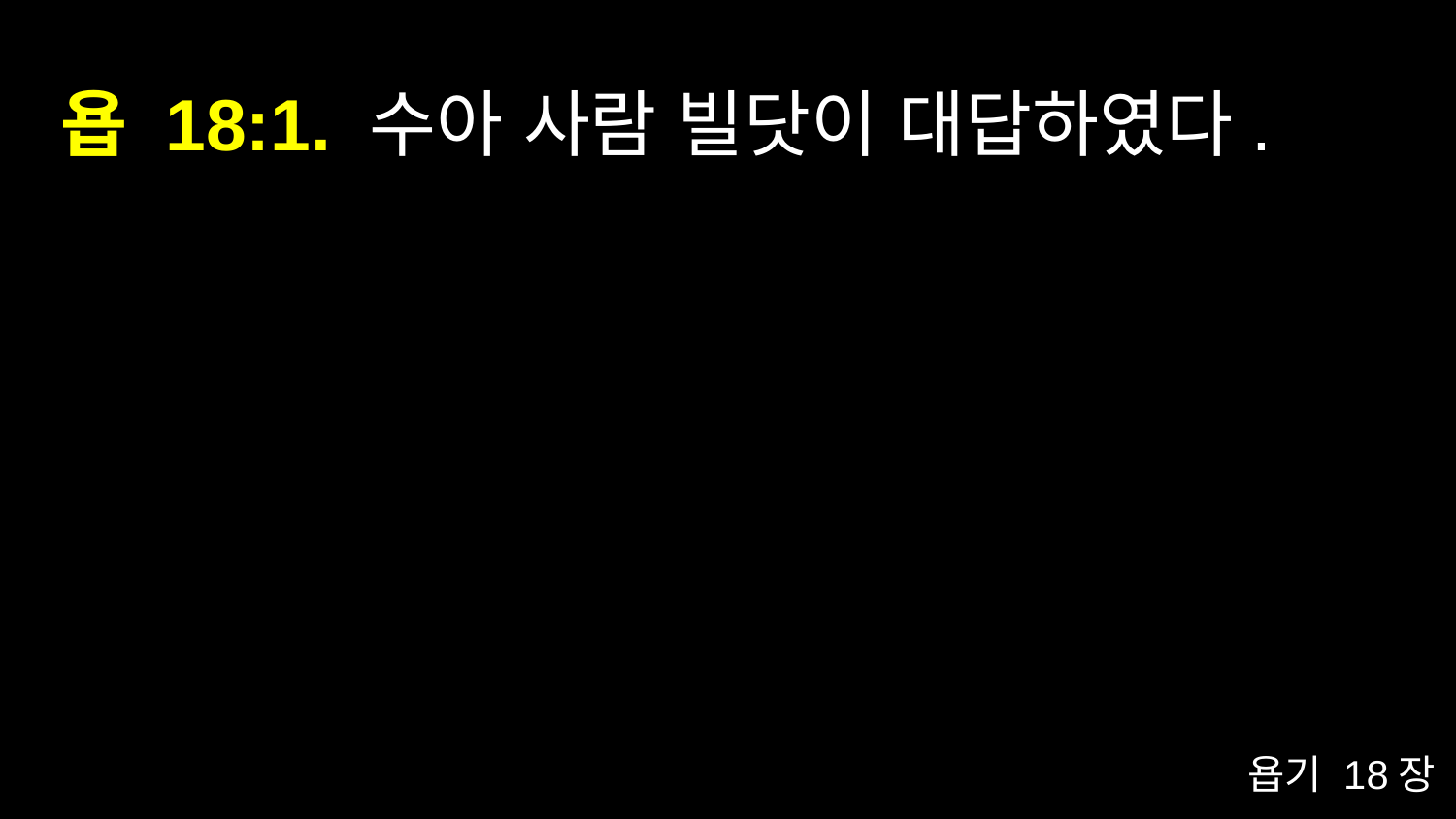

# 욥 18:1. 수아 사람 빌닷이 대답하였다.
욥기 18장